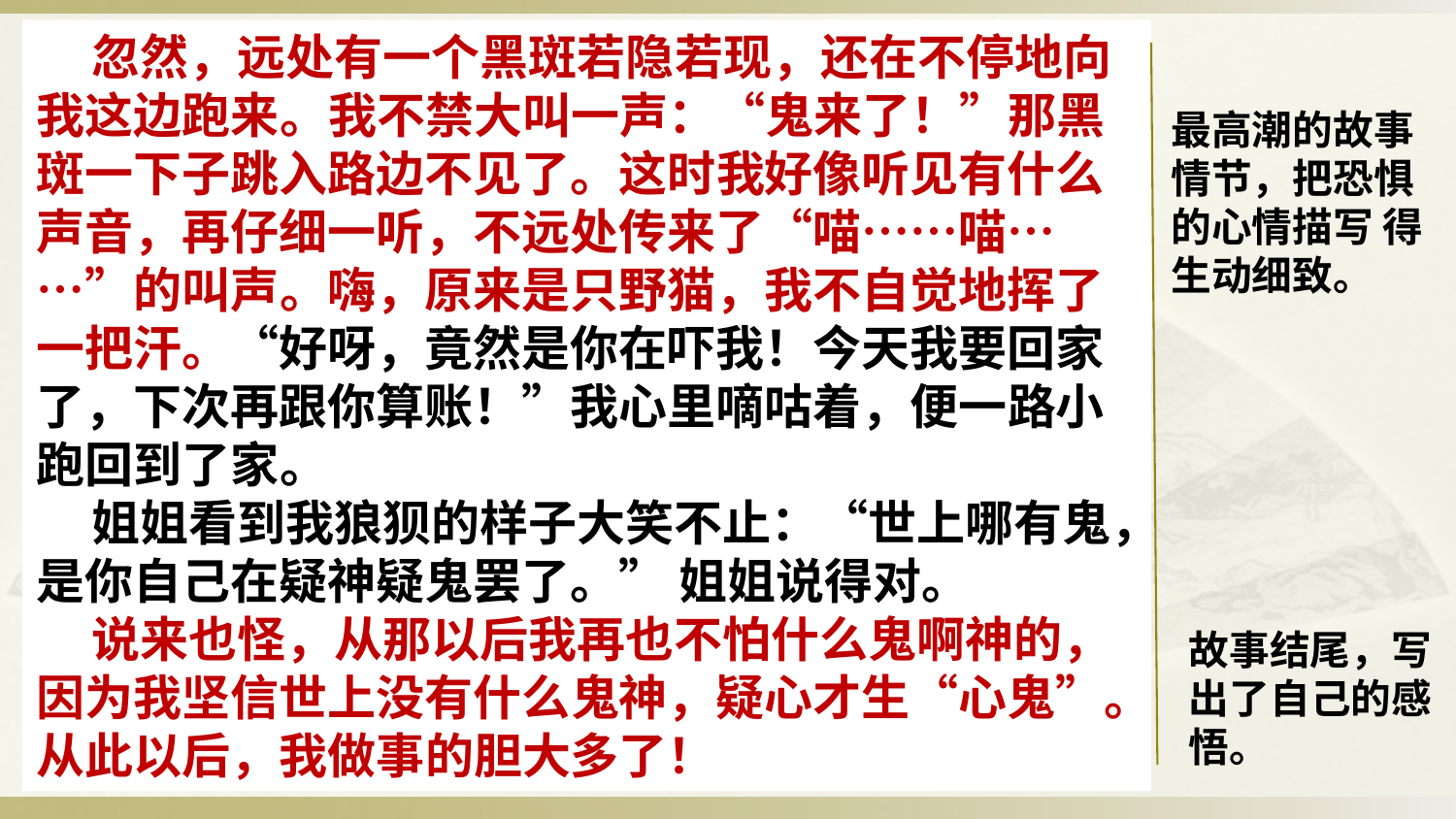

忽然，远处有一个黑斑若隐若现，还在不停地向我这边跑来。我不禁大叫一声：“鬼来了！”那黑斑一下子跳入路边不见了。这时我好像听见有什么声音，再仔细一听，不远处传来了“喵……喵……”的叫声。嗨，原来是只野猫，我不自觉地挥了一把汗。“好呀，竟然是你在吓我！今天我要回家了，下次再跟你算账！”我心里嘀咕着，便一路小跑回到了家。
    姐姐看到我狼狈的样子大笑不止：“世上哪有鬼，是你自己在疑神疑鬼罢了。” 姐姐说得对。
    说来也怪，从那以后我再也不怕什么鬼啊神的，因为我坚信世上没有什么鬼神，疑心才生“心鬼”。从此以后，我做事的胆大多了！
最高潮的故事情节，把恐惧的心情描写 得生动细致。
故事结尾，写出了自己的感悟。